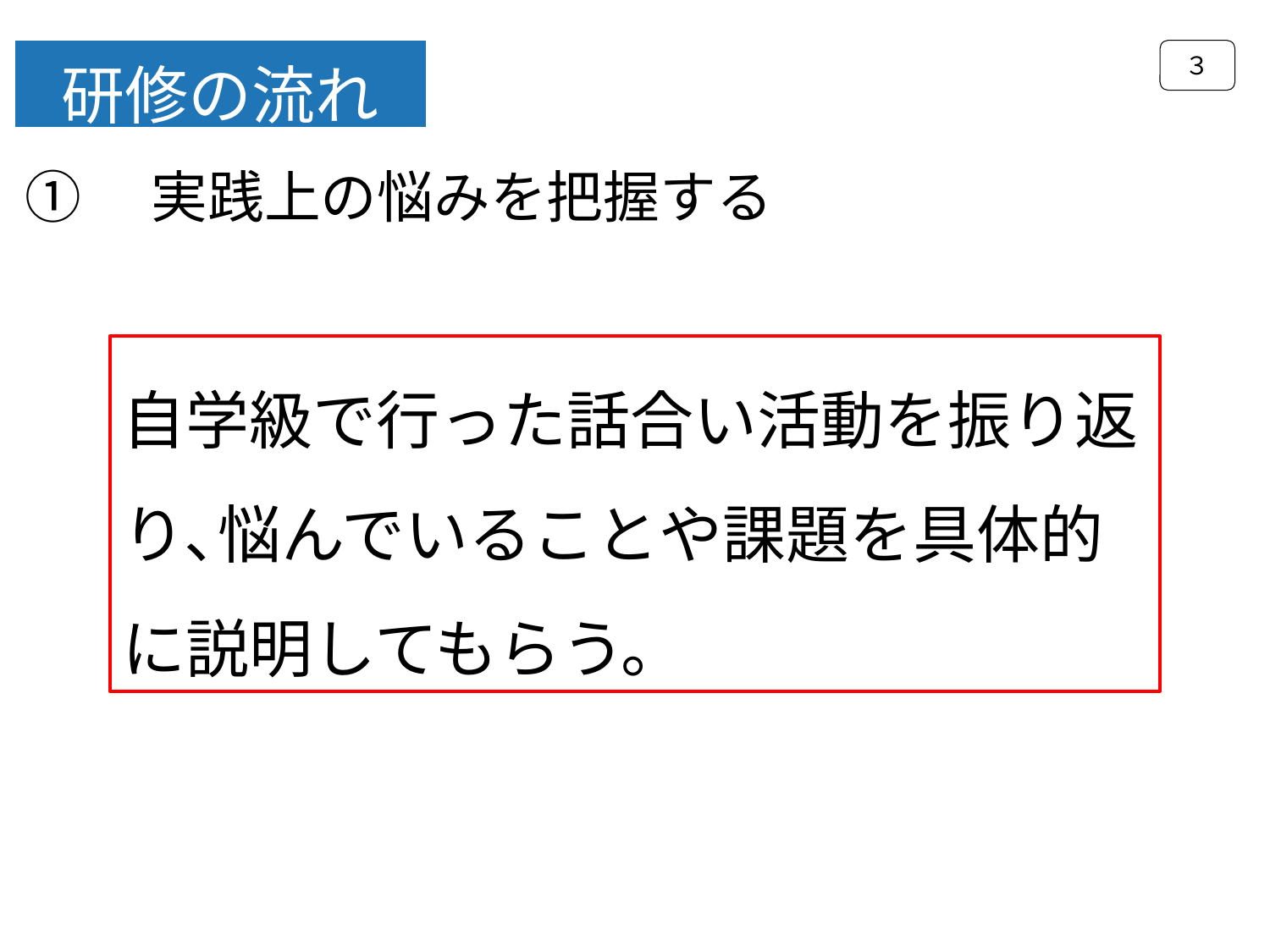

３
研修の流れ
①　実践上の悩みを把握する
自学級で行った話合い活動を振り返り､悩んでいることや課題を具体的に説明してもらう。